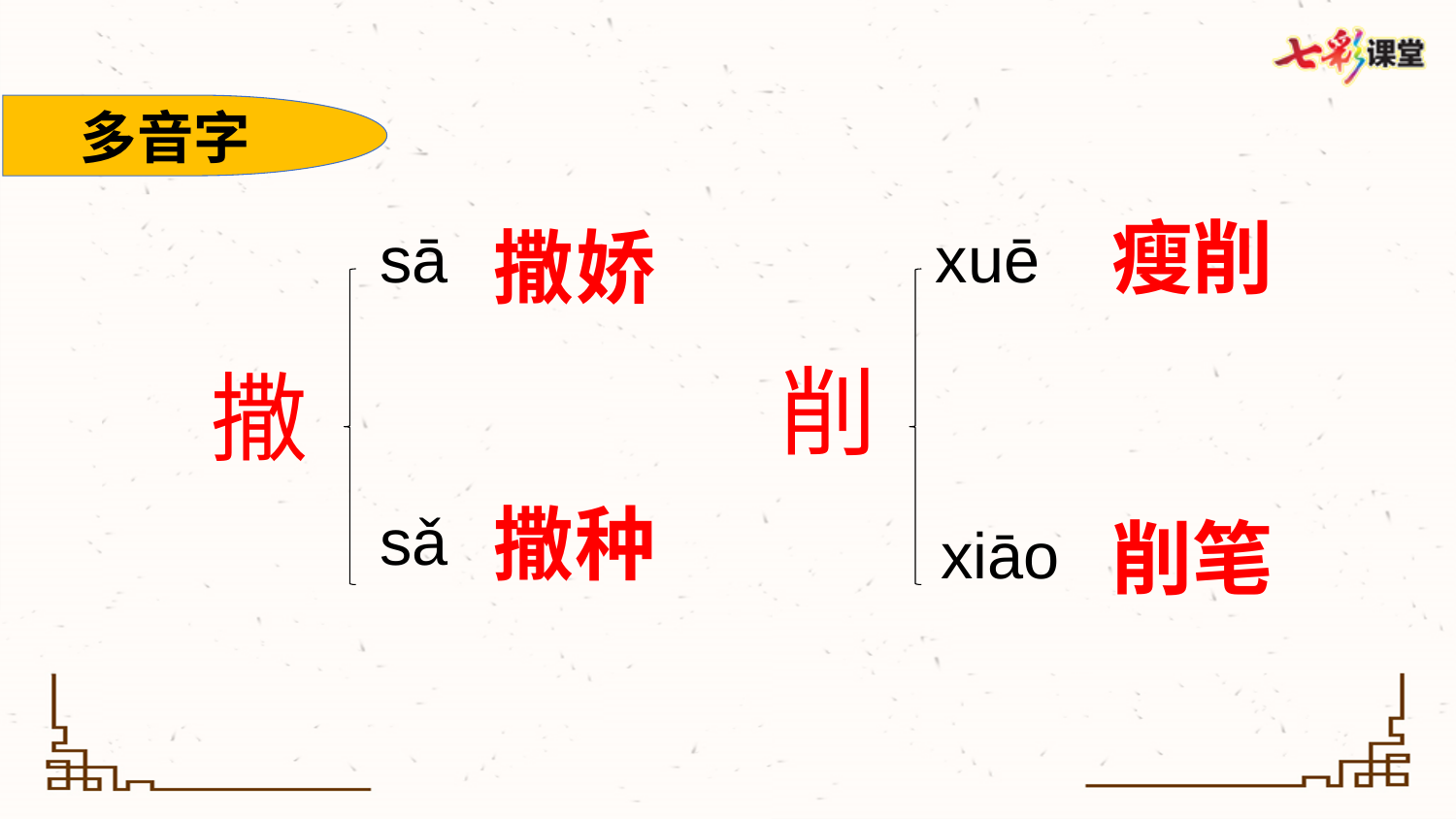

多音字
瘦削
撒娇
sā
xuē

削
撒
撒种
sǎ
削笔
xiāo